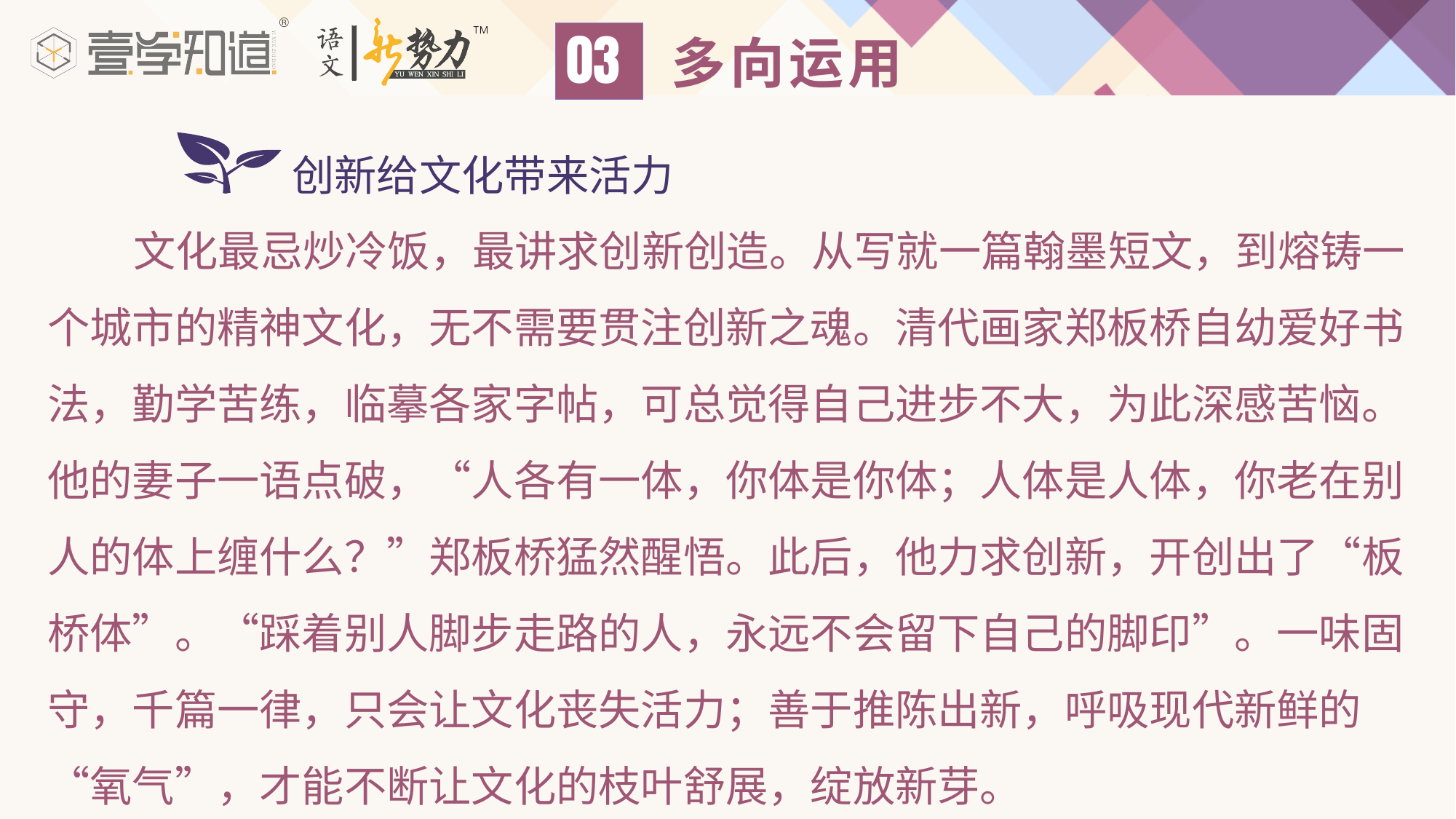

多向运用
03

创新给文化带来活力
        文化最忌炒冷饭，最讲求创新创造。从写就一篇翰墨短文，到熔铸一个城市的精神文化，无不需要贯注创新之魂。清代画家郑板桥自幼爱好书法，勤学苦练，临摹各家字帖，可总觉得自己进步不大，为此深感苦恼。他的妻子一语点破，“人各有一体，你体是你体；人体是人体，你老在别人的体上缠什么？”郑板桥猛然醒悟。此后，他力求创新，开创出了“板桥体”。“踩着别人脚步走路的人，永远不会留下自己的脚印”。一味固守，千篇一律，只会让文化丧失活力；善于推陈出新，呼吸现代新鲜的“氧气”，才能不断让文化的枝叶舒展，绽放新芽。